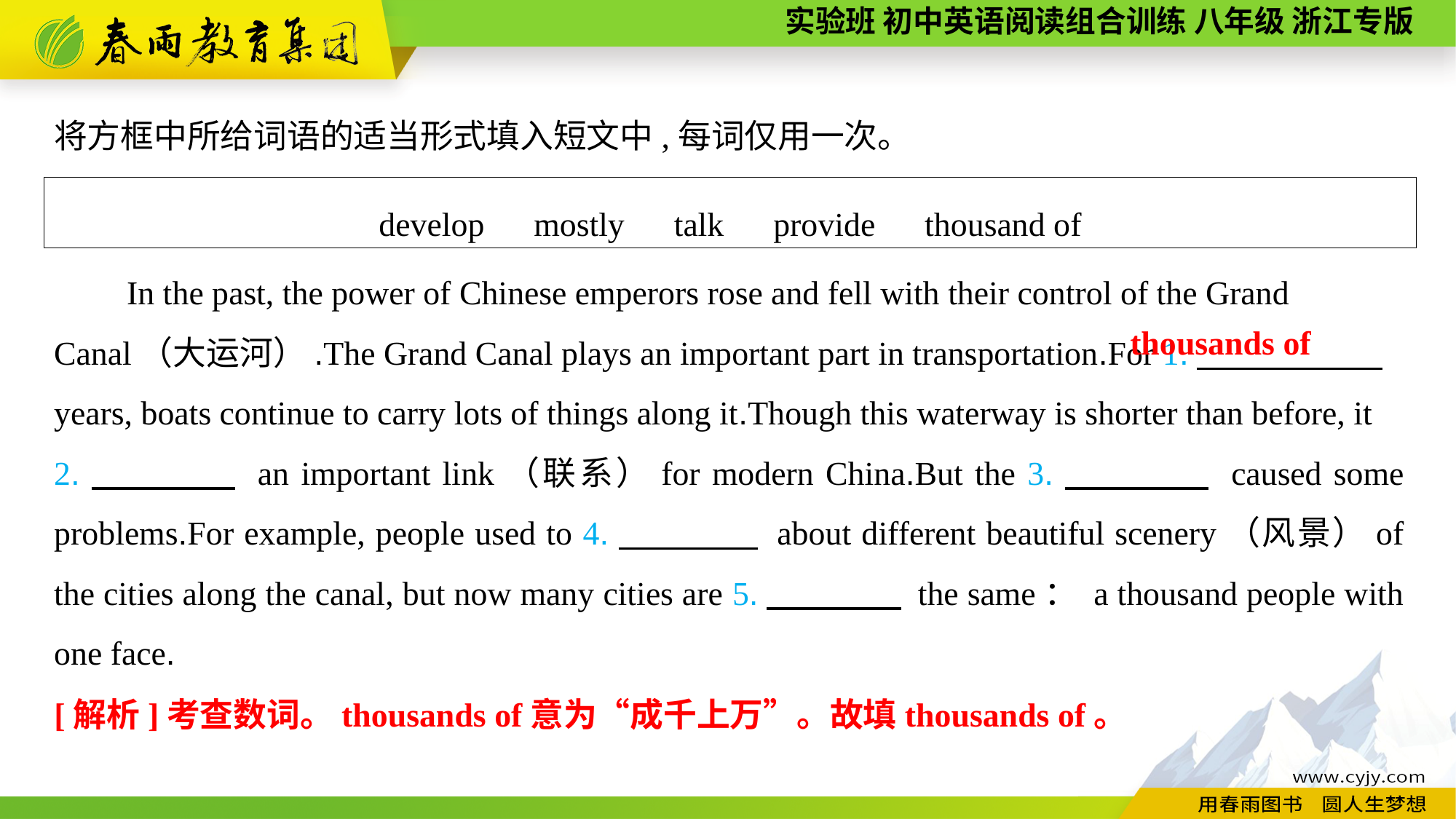

将方框中所给词语的适当形式填入短文中,每词仅用一次。
develop　mostly　talk　provide　thousand of
In the past, the power of Chinese emperors rose and fell with their control of the Grand Canal（大运河）.The Grand Canal plays an important part in transportation.For 1.　　       　　 years, boats continue to carry lots of things along it.Though this waterway is shorter than before, it
2.　　　　 an important link（联系）for modern China.But the 3.　　　　 caused some problems.For example, people used to 4.　　　　 about different beautiful scenery（风景）of the cities along the canal, but now many cities are 5.　　　　 the same： a thousand people with one face.
thousands of
[解析]考查数词。thousands of意为“成千上万”。故填thousands of。